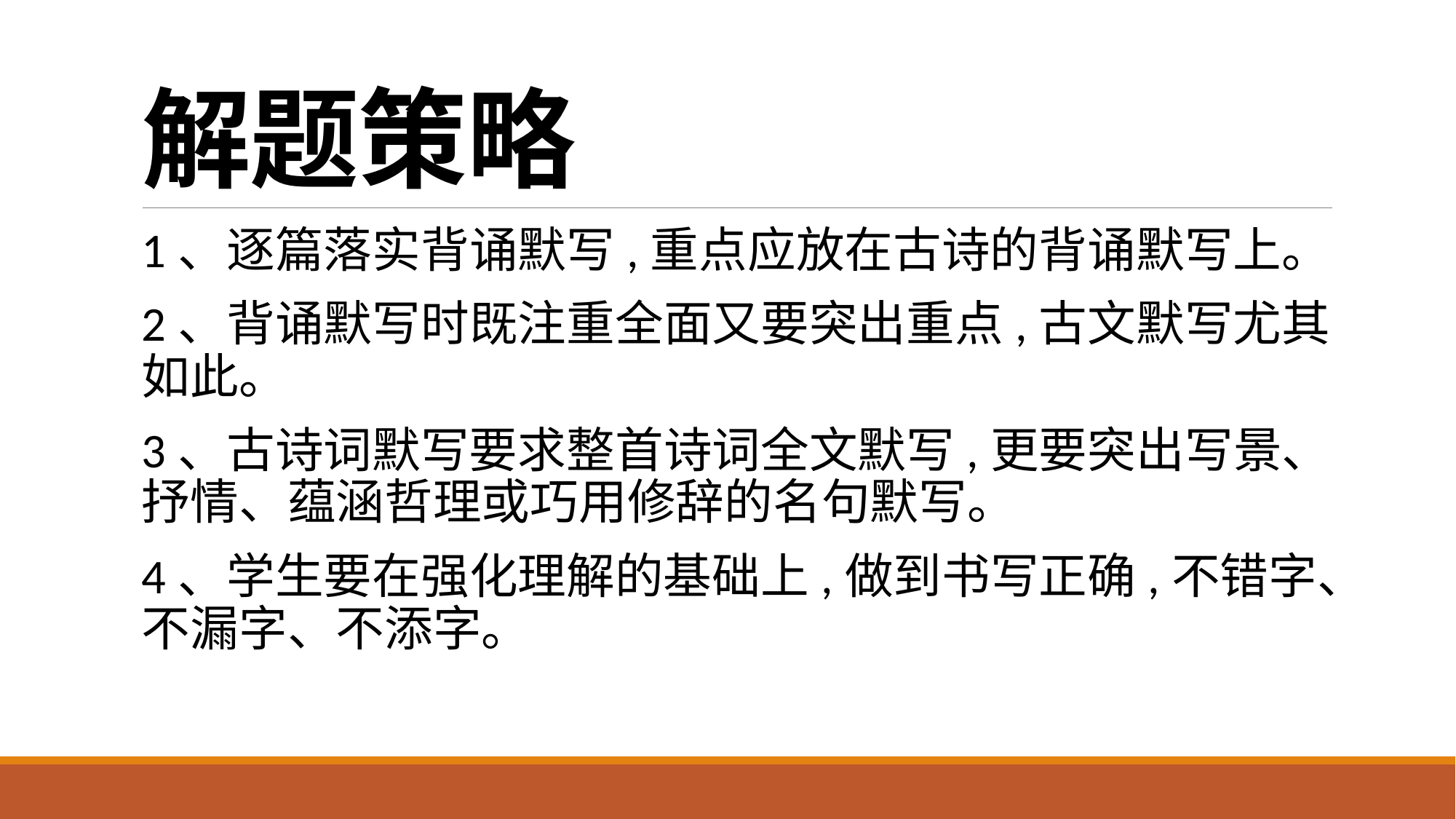

# 解题策略
1、逐篇落实背诵默写,重点应放在古诗的背诵默写上。
2、背诵默写时既注重全面又要突出重点,古文默写尤其如此。
3、古诗词默写要求整首诗词全文默写,更要突出写景、抒情、蕴涵哲理或巧用修辞的名句默写。
4、学生要在强化理解的基础上,做到书写正确,不错字、不漏字、不添字。